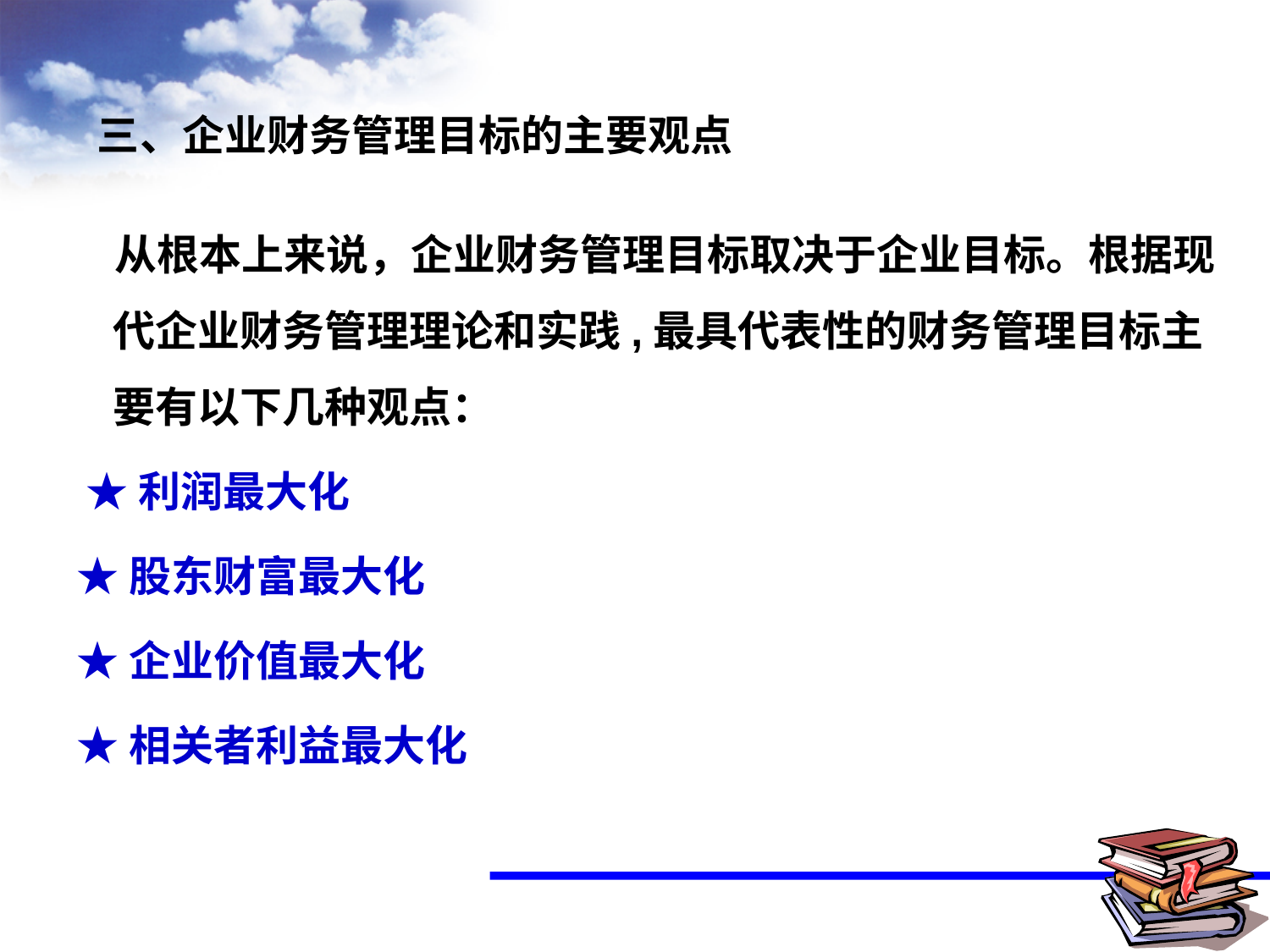

三、企业财务管理目标的主要观点
      从根本上来说，企业财务管理目标取决于企业目标。根据现代企业财务管理理论和实践,最具代表性的财务管理目标主要有以下几种观点：
    ★利润最大化
   ★股东财富最大化
   ★企业价值最大化
   ★相关者利益最大化